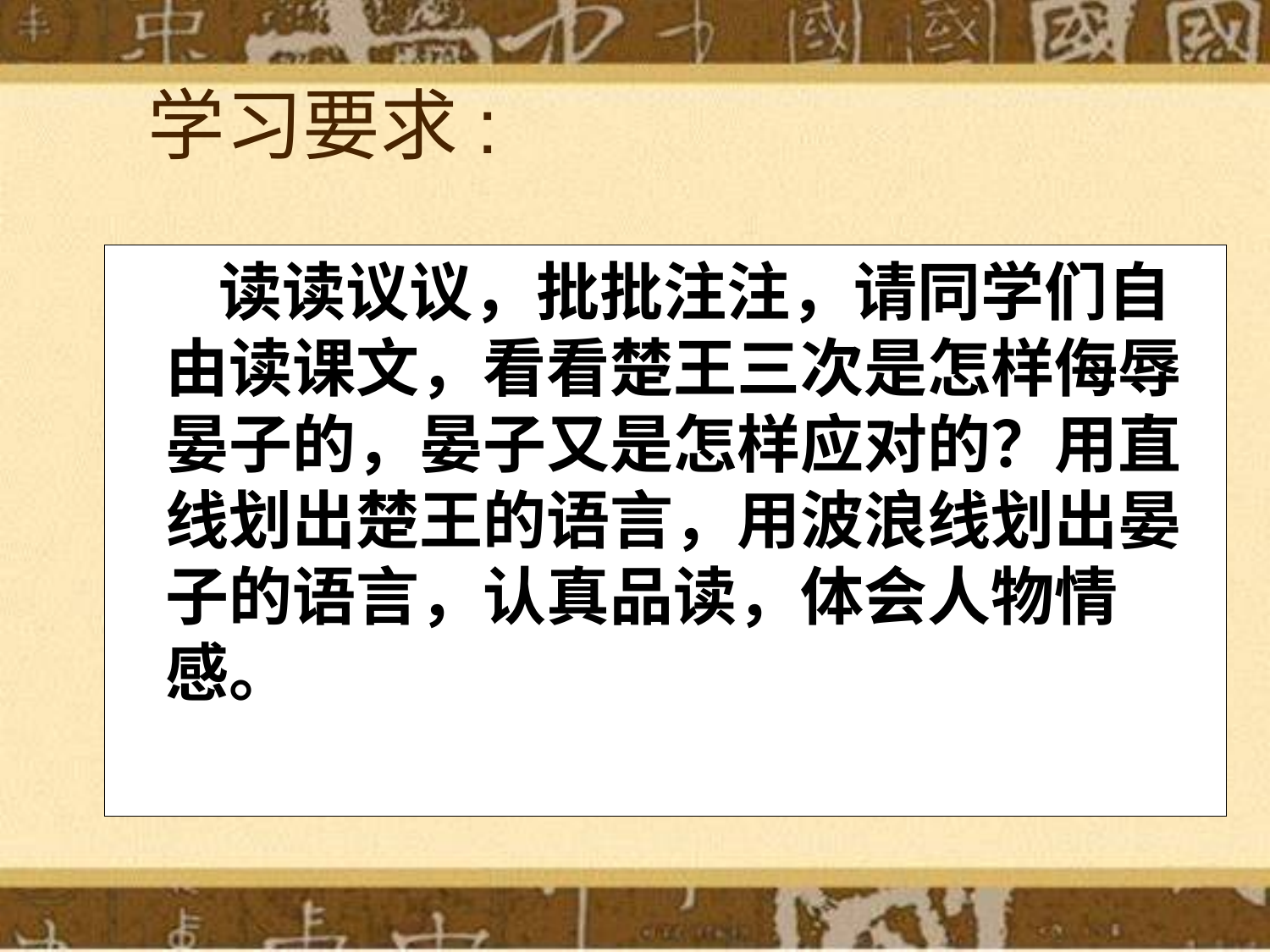

# 学习要求:
      读读议议，批批注注，请同学们自由读课文，看看楚王三次是怎样侮辱晏子的，晏子又是怎样应对的？用直线划出楚王的语言，用波浪线划出晏子的语言，认真品读，体会人物情感。